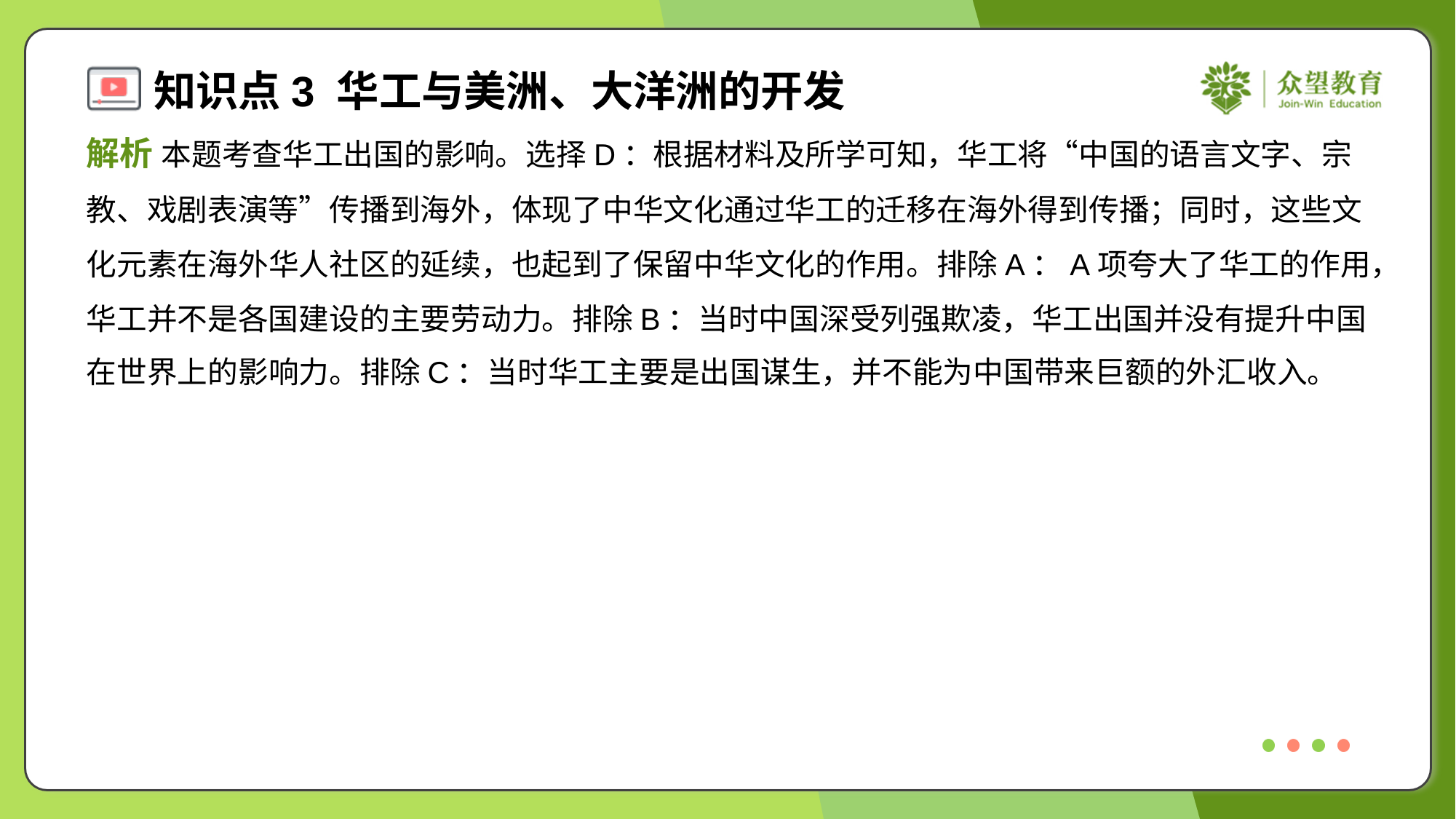

解析 本题考查华工出国的影响。选择D：根据材料及所学可知，华工将“中国的语言文字、宗
教、戏剧表演等”传播到海外，体现了中华文化通过华工的迁移在海外得到传播；同时，这些文
化元素在海外华人社区的延续，也起到了保留中华文化的作用。排除A：A项夸大了华工的作用，
华工并不是各国建设的主要劳动力。排除B：当时中国深受列强欺凌，华工出国并没有提升中国
在世界上的影响力。排除C：当时华工主要是出国谋生，并不能为中国带来巨额的外汇收入。